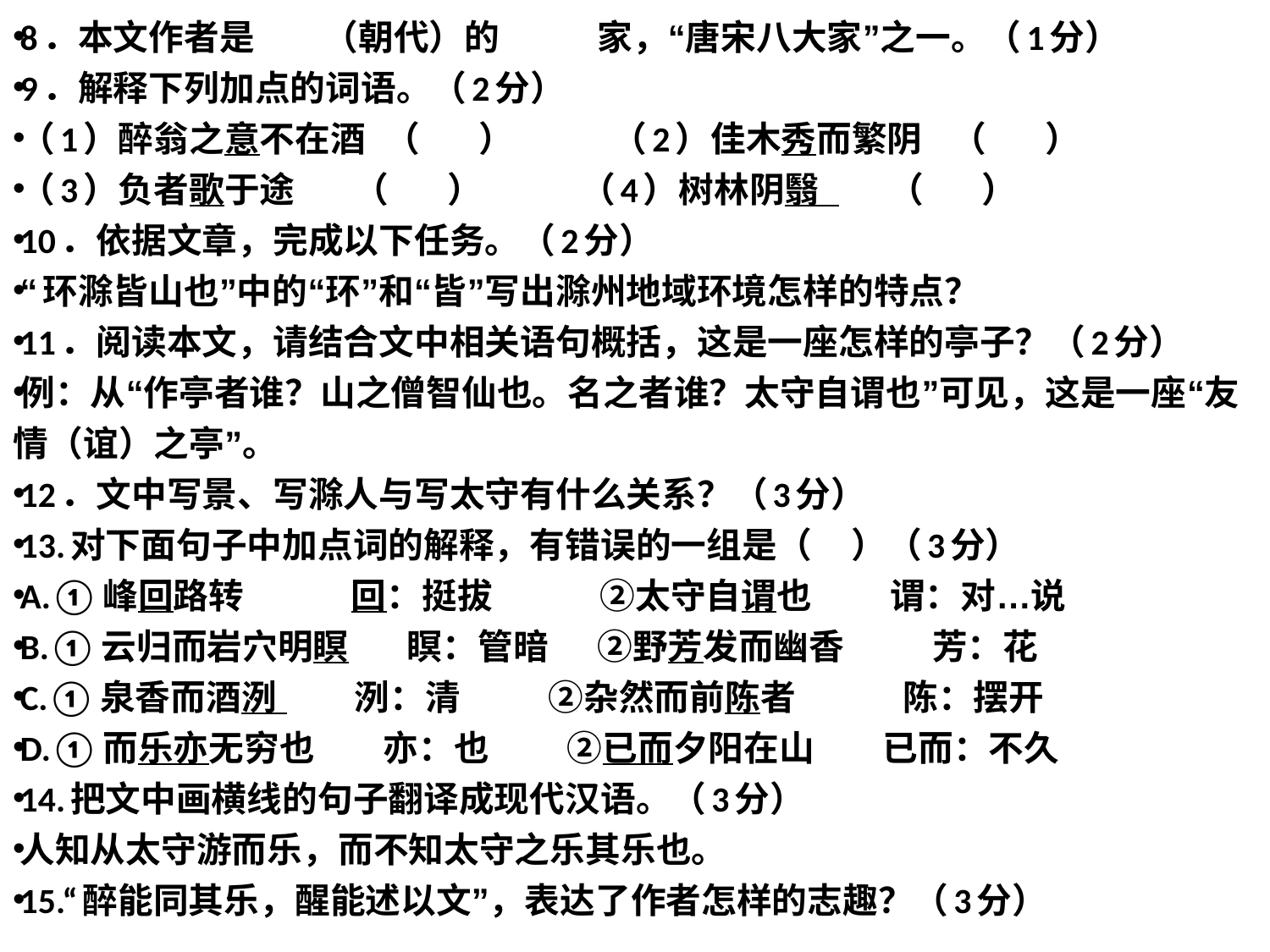

8．本文作者是       （朝代）的          家，“唐宋八大家”之一。（1分）
9．解释下列加点的词语。（2分）
（1）醉翁之意不在酒  （      ）          （2）佳木秀而繁阴   （      ）
（3）负者歌于途      （      ）          （4）树林阴翳       （      ）
10．依据文章，完成以下任务。（2分）
“环滁皆山也”中的“环”和“皆”写出滁州地域环境怎样的特点？
11．阅读本文，请结合文中相关语句概括，这是一座怎样的亭子？（2分）
例：从“作亭者谁？山之僧智仙也。名之者谁？太守自谓也”可见，这是一座“友情（谊）之亭”。
12．文中写景、写滁人与写太守有什么关系？（3分）
13.对下面句子中加点词的解释，有错误的一组是（    ）（3分）
A.①峰回路转           回：挺拔           ②太守自谓也        谓：对…说
B.①云归而岩穴明瞑      瞑：管暗     ②野芳发而幽香         芳：花
C.①泉香而酒洌        洌：清         ②杂然而前陈者           陈：摆开
D.①而乐亦无穷也       亦：也        ②已而夕阳在山       已而：不久
14.把文中画横线的句子翻译成现代汉语。（3分）
人知从太守游而乐，而不知太守之乐其乐也。
15.“醉能同其乐，醒能述以文”，表达了作者怎样的志趣？（3分）

#